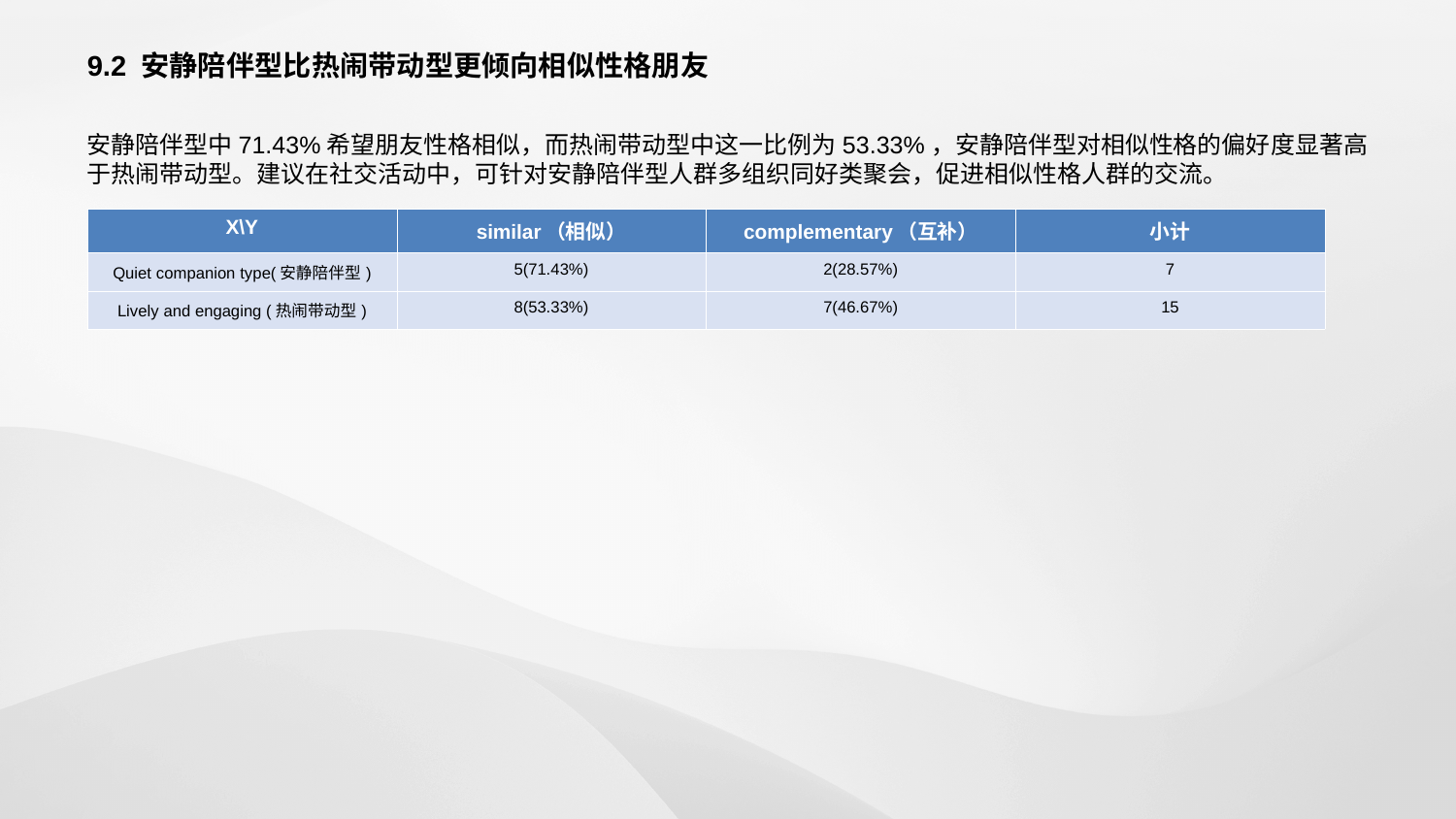

9.2 安静陪伴型比热闹带动型更倾向相似性格朋友
安静陪伴型中71.43%希望朋友性格相似，而热闹带动型中这一比例为53.33%，安静陪伴型对相似性格的偏好度显著高于热闹带动型。建议在社交活动中，可针对安静陪伴型人群多组织同好类聚会，促进相似性格人群的交流。
| X\Y | similar（相似） | complementary（互补） | 小计 |
| --- | --- | --- | --- |
| Quiet companion type(安静陪伴型) | 5(71.43%) | 2(28.57%) | 7 |
| Lively and engaging (热闹带动型) | 8(53.33%) | 7(46.67%) | 15 |